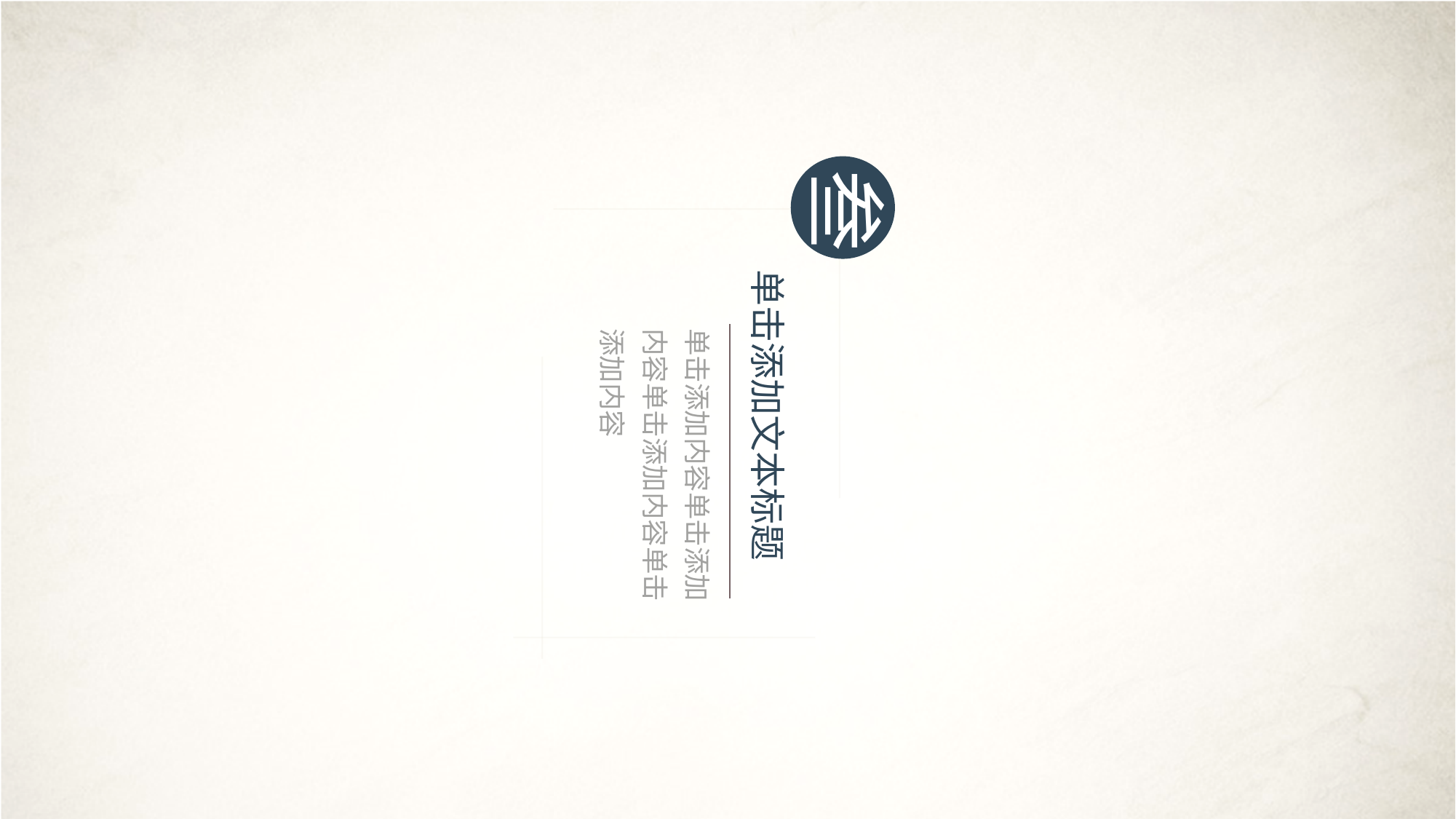

叁
单击添加文本标题
单击添加内容单击添加内容单击添加内容单击添加内容